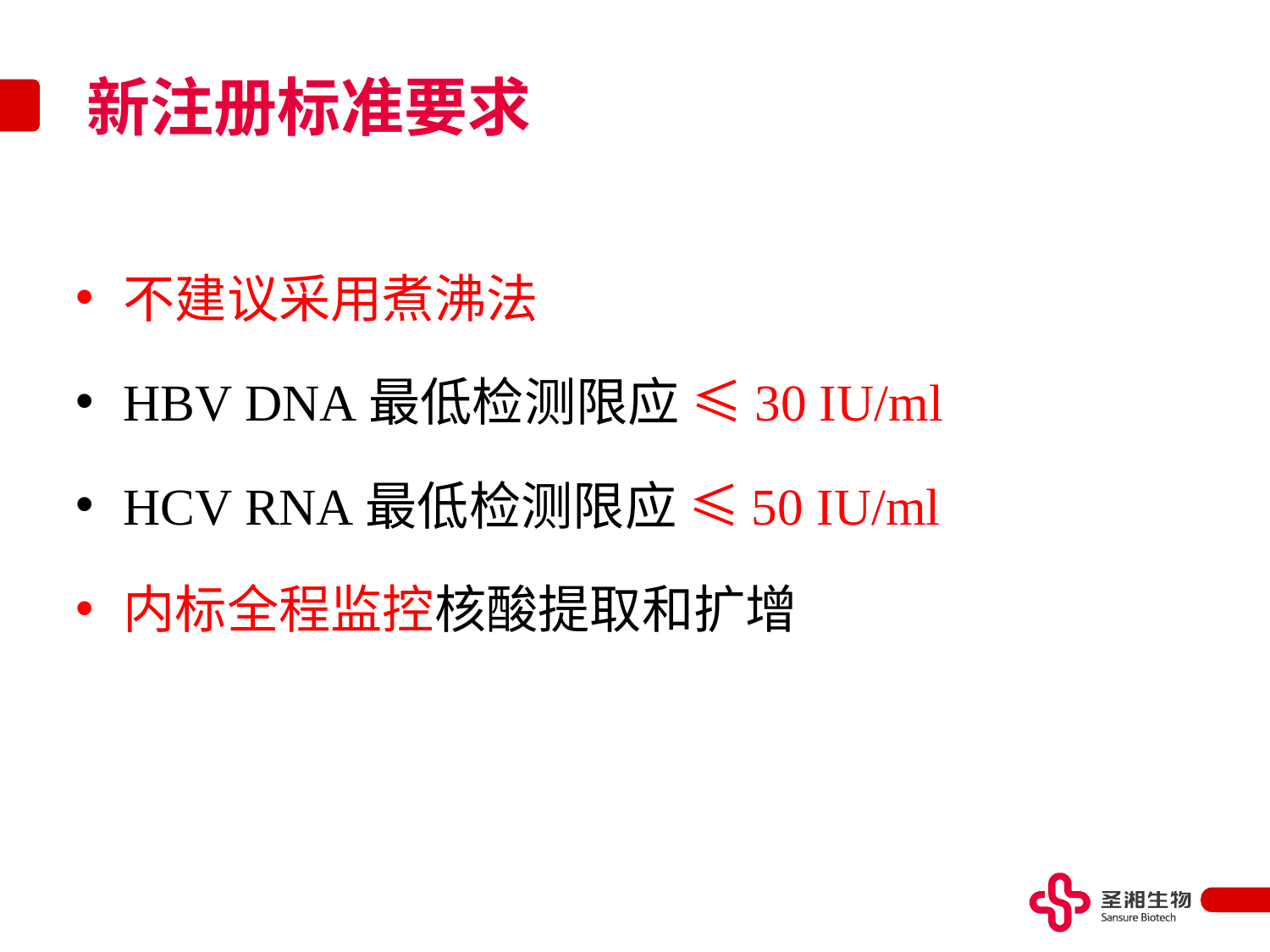

# 新注册标准要求
不建议采用煮沸法
HBV DNA最低检测限应 ≤30 IU/ml
HCV RNA最低检测限应 ≤50 IU/ml
内标全程监控核酸提取和扩增